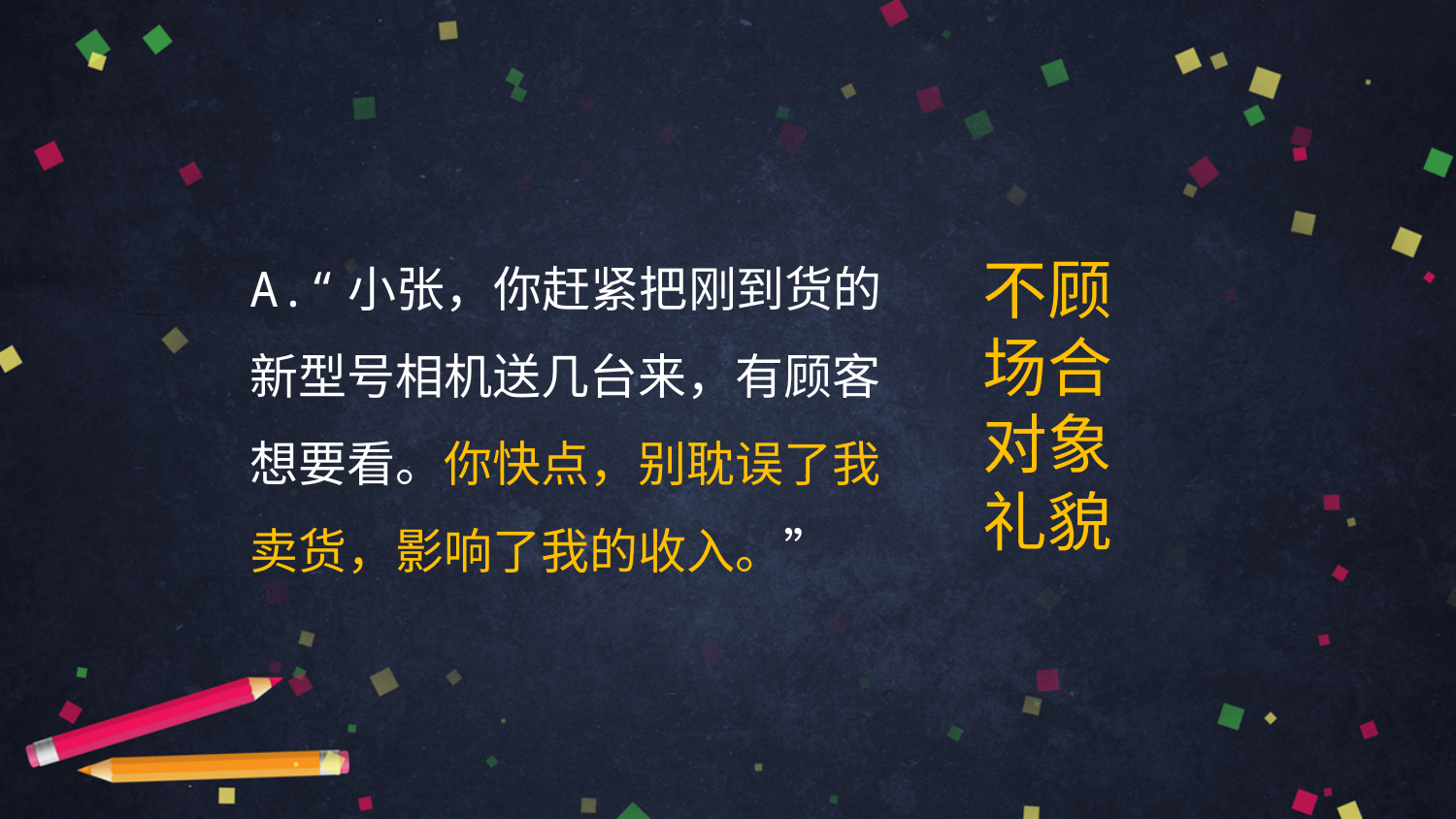

A.“小张，你赶紧把刚到货的新型号相机送几台来，有顾客想要看。你快点，别耽误了我卖货，影响了我的收入。”

不顾
场合
对象
礼貌